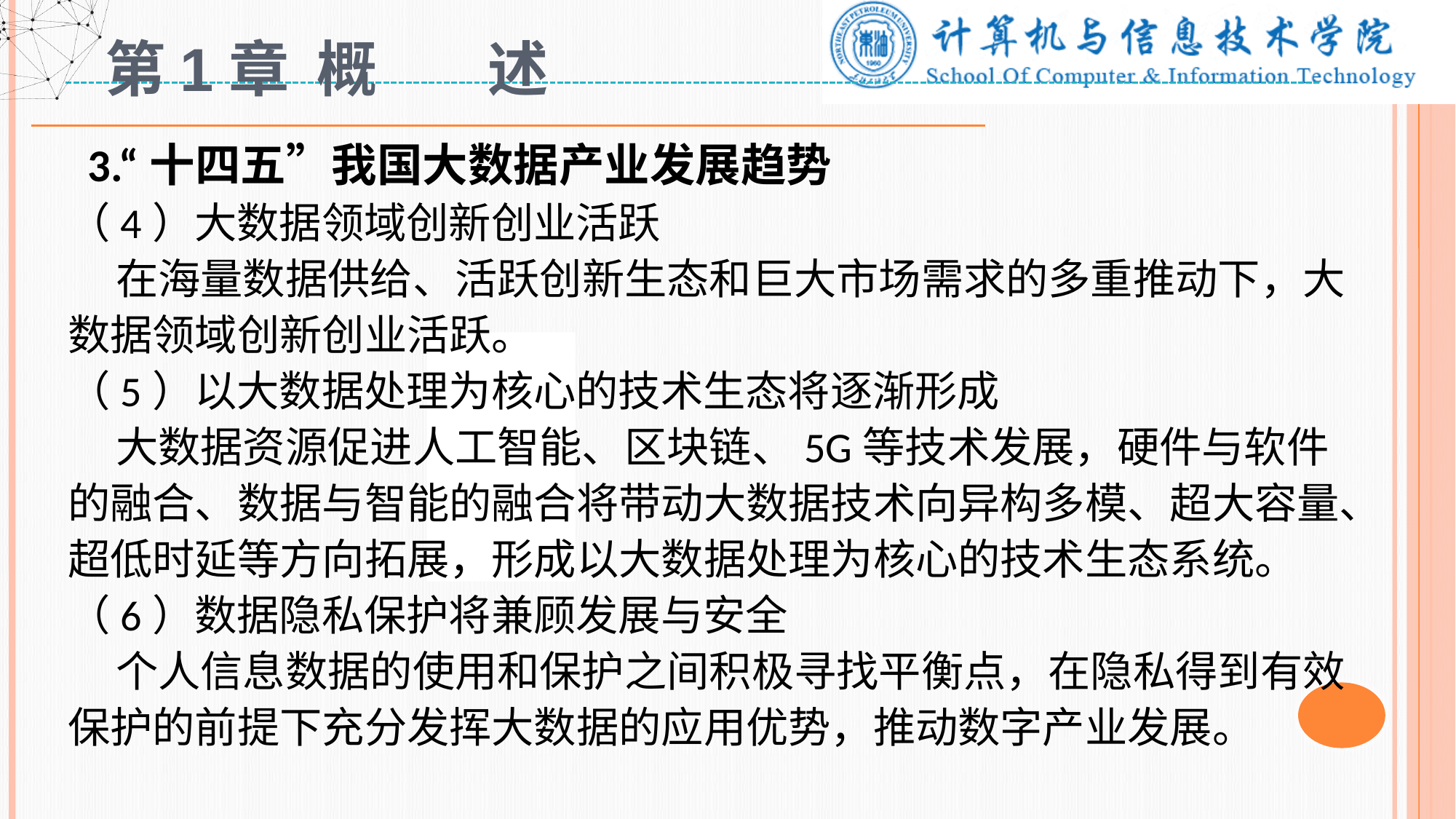

# 第1章  概        述
  3.“十四五”我国大数据产业发展趋势
（4）大数据领域创新创业活跃
    在海量数据供给、活跃创新生态和巨大市场需求的多重推动下，大数据领域创新创业活跃。
（5）以大数据处理为核心的技术生态将逐渐形成
    大数据资源促进人工智能、区块链、5G等技术发展，硬件与软件的融合、数据与智能的融合将带动大数据技术向异构多模、超大容量、超低时延等方向拓展，形成以大数据处理为核心的技术生态系统。
（6）数据隐私保护将兼顾发展与安全
    个人信息数据的使用和保护之间积极寻找平衡点，在隐私得到有效保护的前提下充分发挥大数据的应用优势，推动数字产业发展。